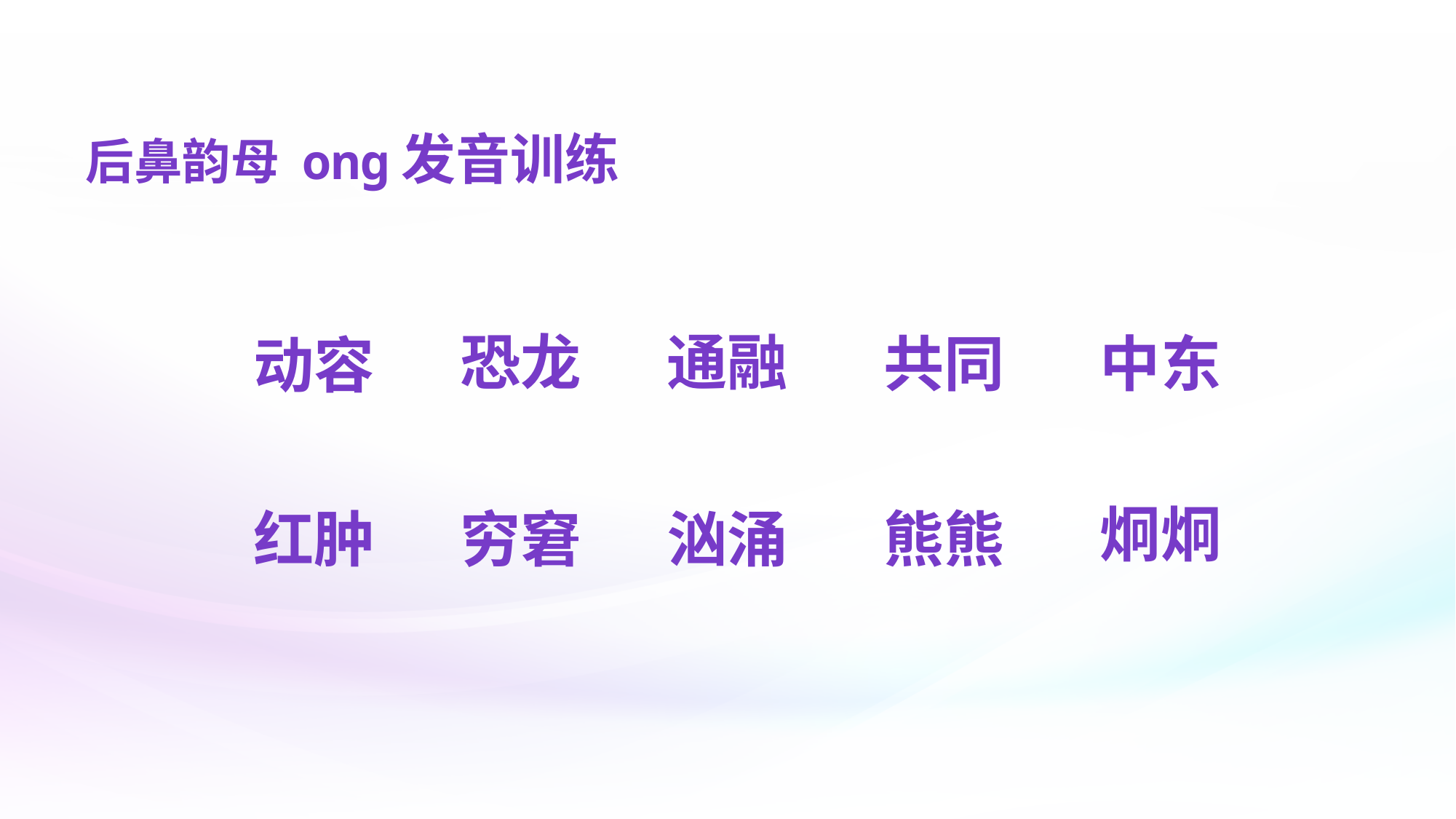

后鼻韵母 onɡ发音训练
通融
恐龙
共同
中东
动容
炯炯
红肿
穷窘
汹涌
熊熊